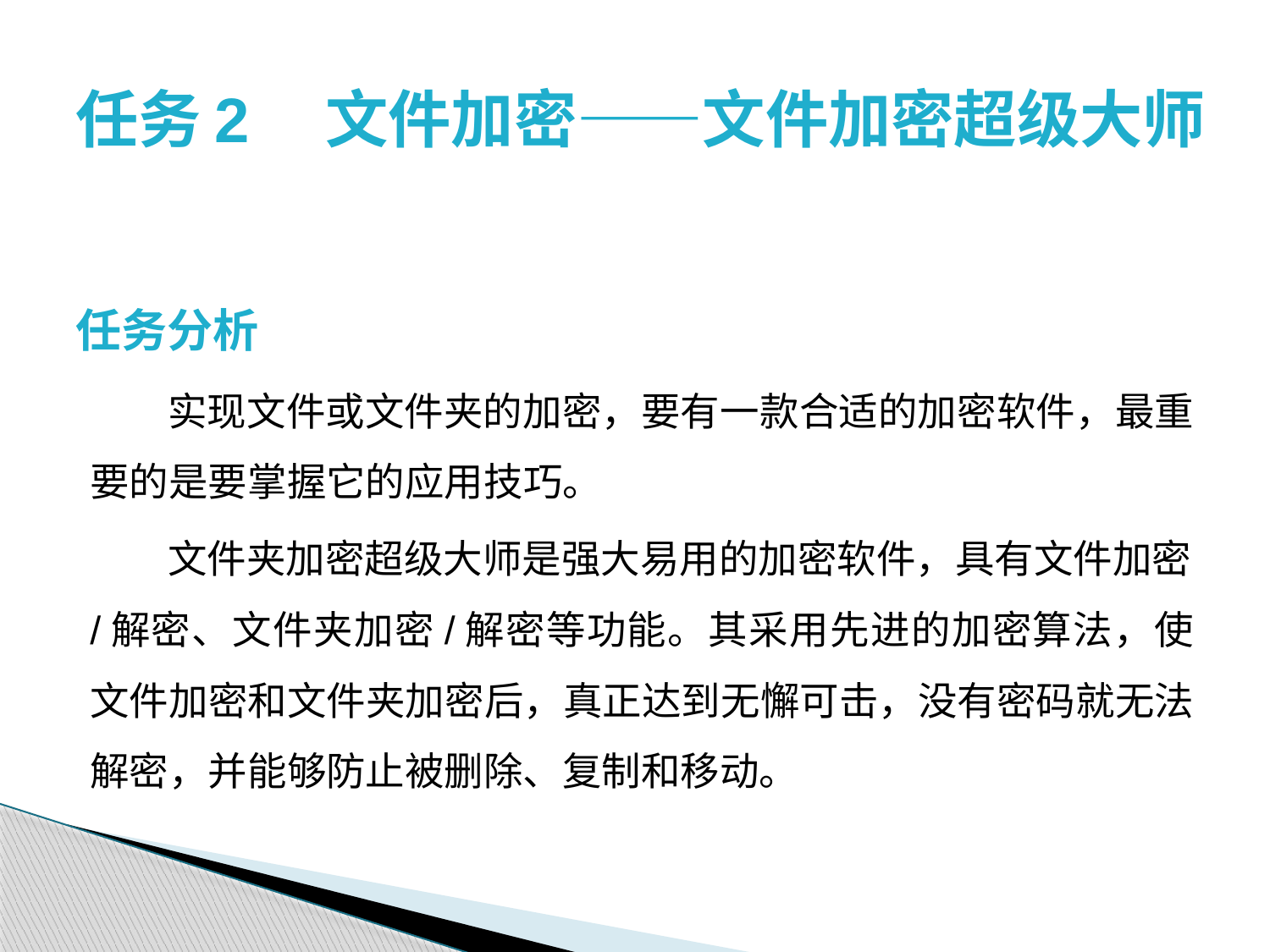

# 任务2　文件加密——文件加密超级大师
任务分析
实现文件或文件夹的加密，要有一款合适的加密软件，最重要的是要掌握它的应用技巧。
文件夹加密超级大师是强大易用的加密软件，具有文件加密/解密、文件夹加密/解密等功能。其采用先进的加密算法，使文件加密和文件夹加密后，真正达到无懈可击，没有密码就无法解密，并能够防止被删除、复制和移动。